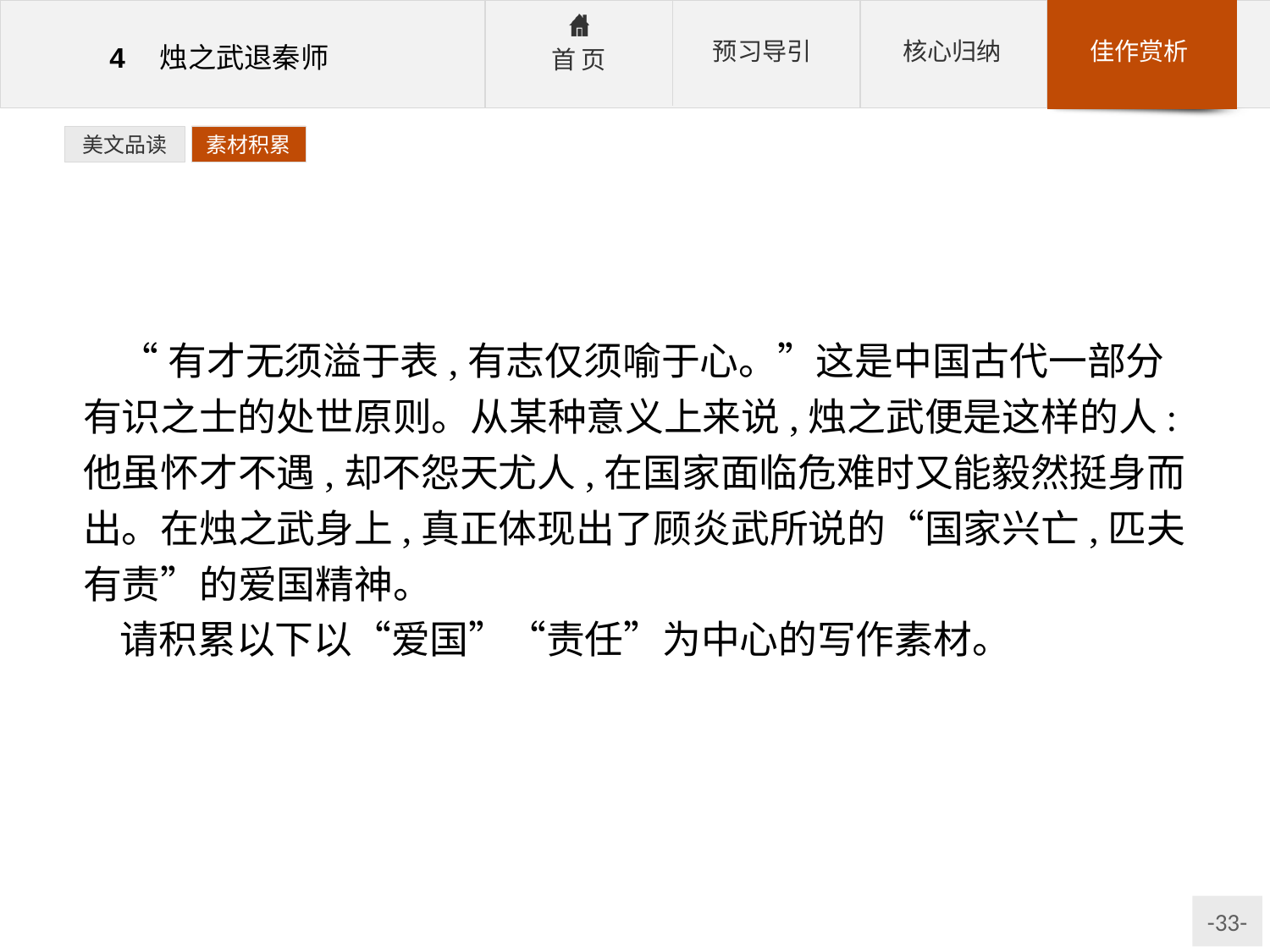

美文品读
素材积累
“有才无须溢于表,有志仅须喻于心。”这是中国古代一部分有识之士的处世原则。从某种意义上来说,烛之武便是这样的人:他虽怀才不遇,却不怨天尤人,在国家面临危难时又能毅然挺身而出。在烛之武身上,真正体现出了顾炎武所说的“国家兴亡,匹夫有责”的爱国精神。
请积累以下以“爱国”“责任”为中心的写作素材。